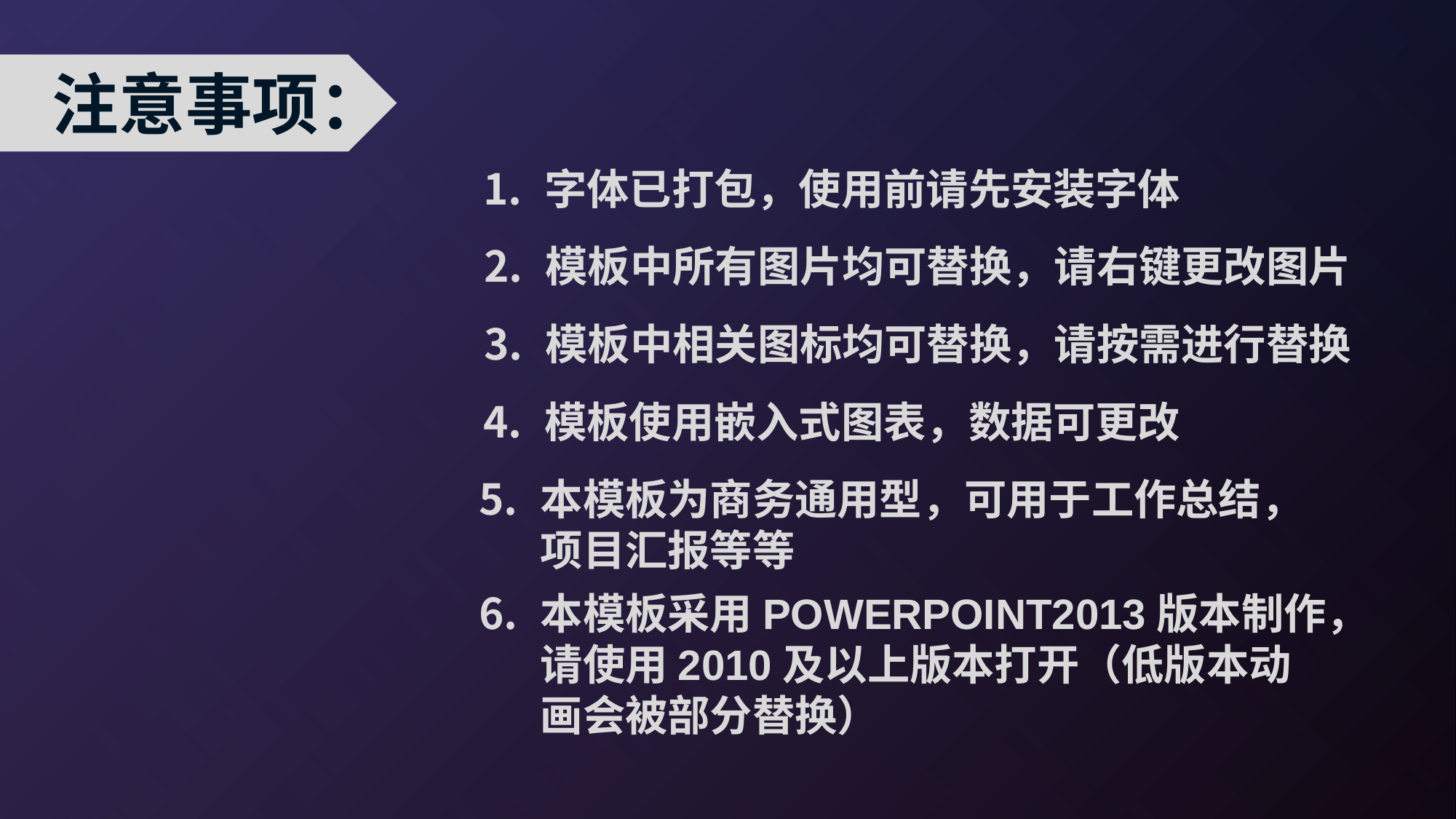

注意事项：
字体已打包，使用前请先安装字体
模板中所有图片均可替换，请右键更改图片
模板中相关图标均可替换，请按需进行替换
模板使用嵌入式图表，数据可更改
本模板为商务通用型，可用于工作总结，项目汇报等等
本模板采用POWERPOINT2013版本制作，请使用2010及以上版本打开（低版本动画会被部分替换）